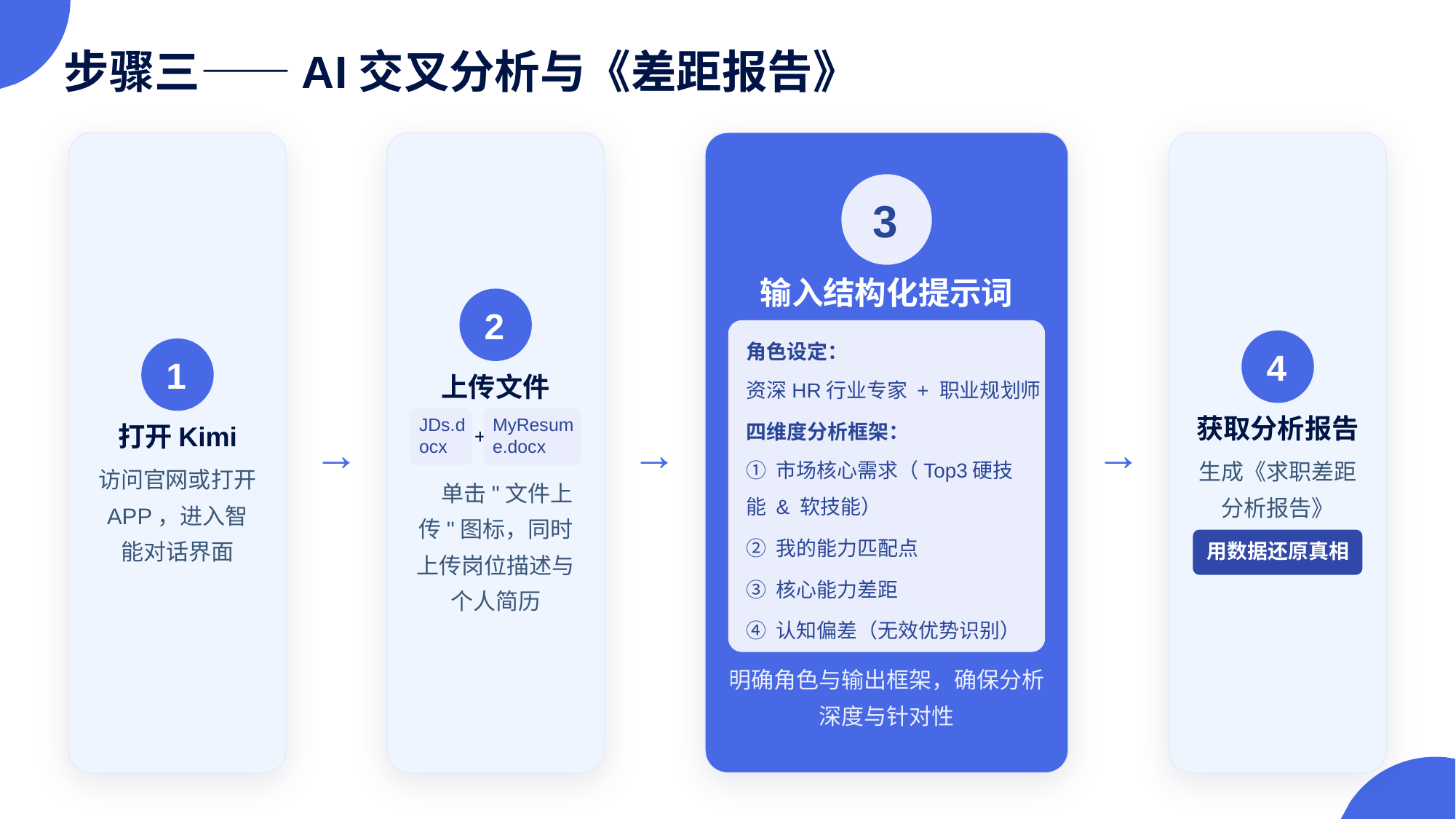

步骤三——AI交叉分析与《差距报告》

3
输入结构化提示词

2

角色设定：

4
1
资深HR行业专家 + 职业规划师
上传文件
四维度分析框架：

获取分析报告
JDs.docx
MyResume.docx
打开Kimi
→
→
→
+
① 市场核心需求（Top3硬技能 & 软技能）
生成《求职差距分析报告》
访问官网或打开APP，进入智能对话界面
单击"文件上传"图标，同时上传岗位描述与个人简历
② 我的能力匹配点

用数据还原真相
③ 核心能力差距
④ 认知偏差（无效优势识别）
明确角色与输出框架，确保分析深度与针对性